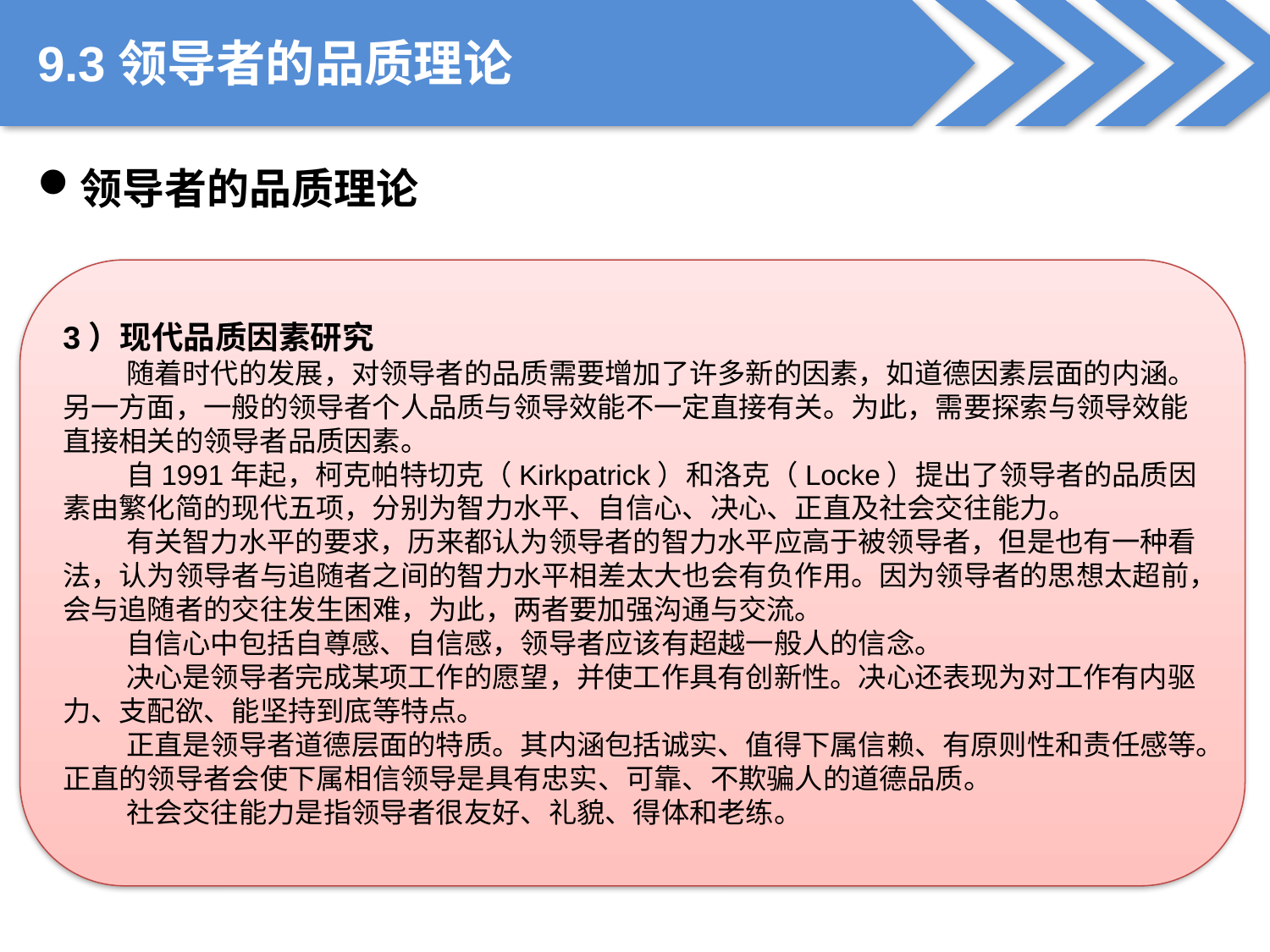

9.3领导者的品质理论
领导者的品质理论
3）现代品质因素研究
随着时代的发展，对领导者的品质需要增加了许多新的因素，如道德因素层面的内涵。另一方面，一般的领导者个人品质与领导效能不一定直接有关。为此，需要探索与领导效能直接相关的领导者品质因素。
自1991年起，柯克帕特切克（Kirkpatrick）和洛克（Locke）提出了领导者的品质因素由繁化简的现代五项，分别为智力水平、自信心、决心、正直及社会交往能力。
有关智力水平的要求，历来都认为领导者的智力水平应高于被领导者，但是也有一种看法，认为领导者与追随者之间的智力水平相差太大也会有负作用。因为领导者的思想太超前，会与追随者的交往发生困难，为此，两者要加强沟通与交流。
自信心中包括自尊感、自信感，领导者应该有超越一般人的信念。
决心是领导者完成某项工作的愿望，并使工作具有创新性。决心还表现为对工作有内驱力、支配欲、能坚持到底等特点。
正直是领导者道德层面的特质。其内涵包括诚实、值得下属信赖、有原则性和责任感等。正直的领导者会使下属相信领导是具有忠实、可靠、不欺骗人的道德品质。
社会交往能力是指领导者很友好、礼貌、得体和老练。